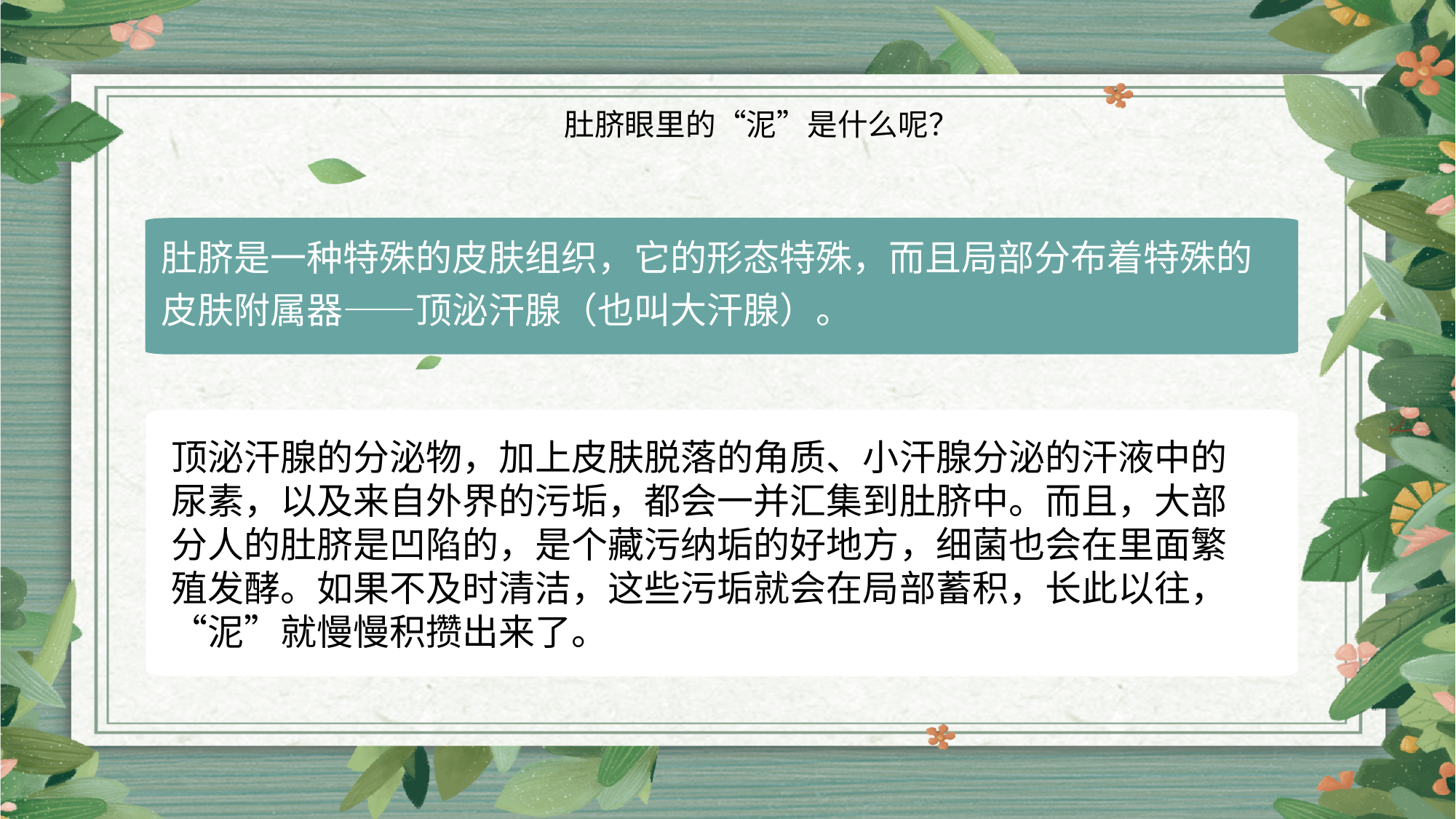

肚脐眼里的“泥”是什么呢？

肚脐是一种特殊的皮肤组织，它的形态特殊，而且局部分布着特殊的皮肤附属器——顶泌汗腺（也叫大汗腺）。

点此替换文本
PowerPoint templates that has been specifically designed to help anyone that is stepping into the world of PowerPoint for the very first time.
点此替换文本
PowerPoint templates that has been specifically designed to help anyone that is stepping into the world of PowerPoint for the very first time.
顶泌汗腺的分泌物，加上皮肤脱落的角质、小汗腺分泌的汗液中的尿素，以及来自外界的污垢，都会一并汇集到肚脐中。而且，大部分人的肚脐是凹陷的，是个藏污纳垢的好地方，细菌也会在里面繁殖发酵。如果不及时清洁，这些污垢就会在局部蓄积，长此以往，“泥”就慢慢积攒出来了。